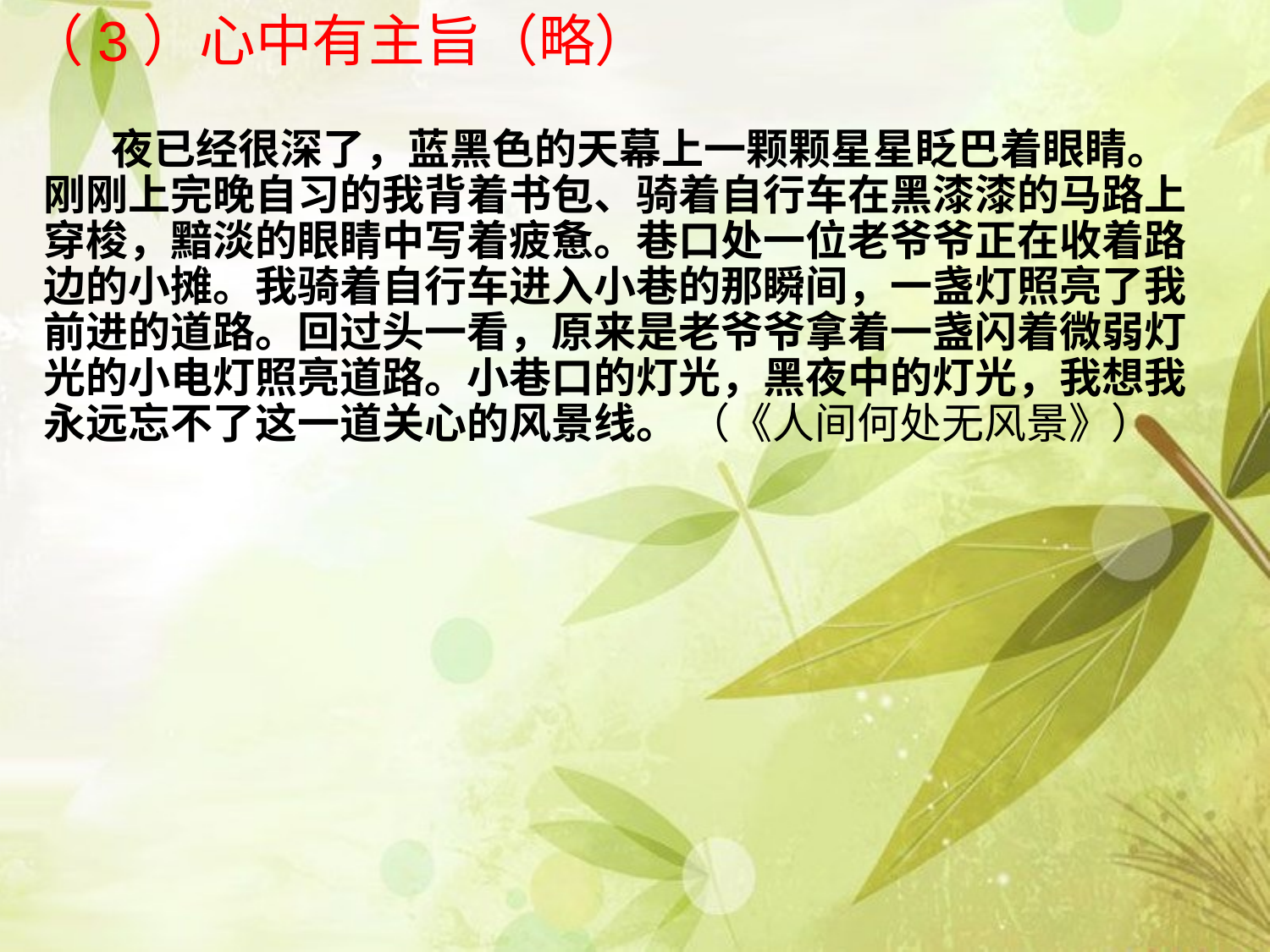

# （3）心中有主旨（略）
      夜已经很深了，蓝黑色的天幕上一颗颗星星眨巴着眼睛。刚刚上完晚自习的我背着书包、骑着自行车在黑漆漆的马路上穿梭，黯淡的眼睛中写着疲惫。巷口处一位老爷爷正在收着路边的小摊。我骑着自行车进入小巷的那瞬间，一盏灯照亮了我前进的道路。回过头一看，原来是老爷爷拿着一盏闪着微弱灯光的小电灯照亮道路。小巷口的灯光，黑夜中的灯光，我想我永远忘不了这一道关心的风景线。 （《人间何处无风景》）